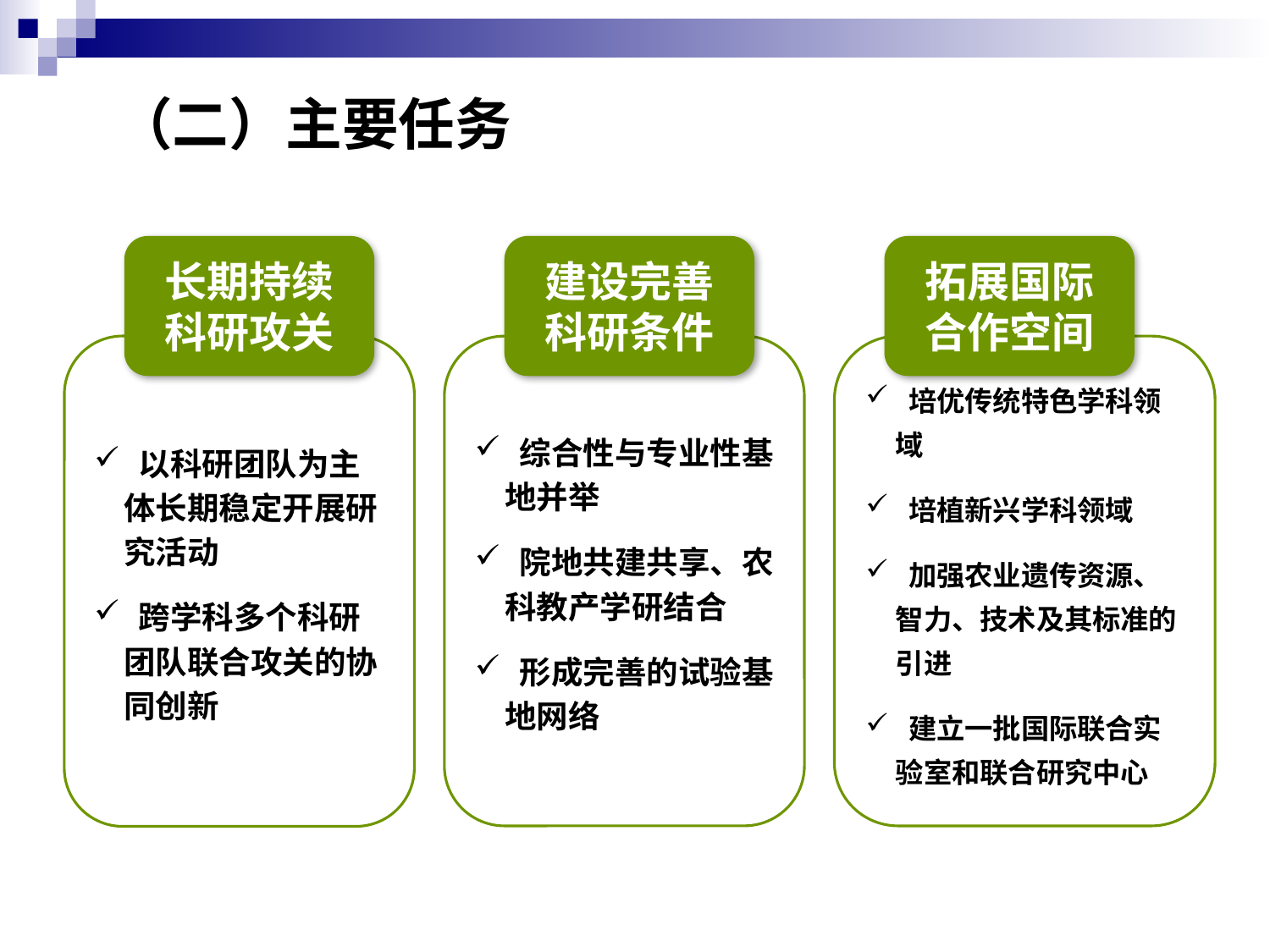

# （二）主要任务
长期持续
科研攻关
建设完善
科研条件
拓展国际
合作空间
 以科研团队为主体长期稳定开展研究活动
 跨学科多个科研团队联合攻关的协同创新
 综合性与专业性基地并举
 院地共建共享、农科教产学研结合
 形成完善的试验基地网络
 培优传统特色学科领域
 培植新兴学科领域
 加强农业遗传资源、智力、技术及其标准的引进
 建立一批国际联合实验室和联合研究中心